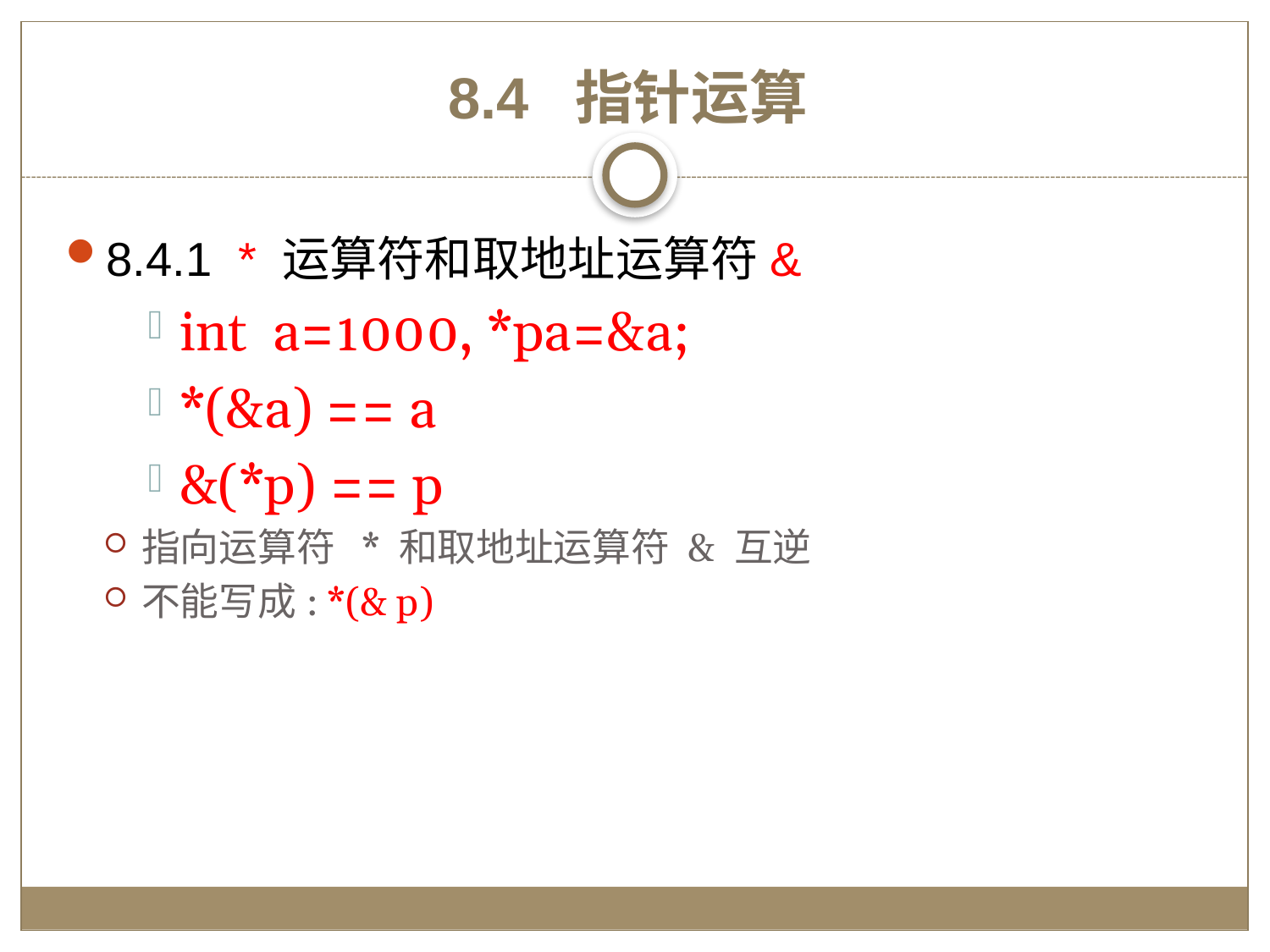

# 8.4  指针运算
8.4.1  * 运算符和取地址运算符&
int  a=1000, *pa=&a;
*(&a) == a
&(*p) == p
指向运算符  * 和取地址运算符 & 互逆
不能写成: *(& p)